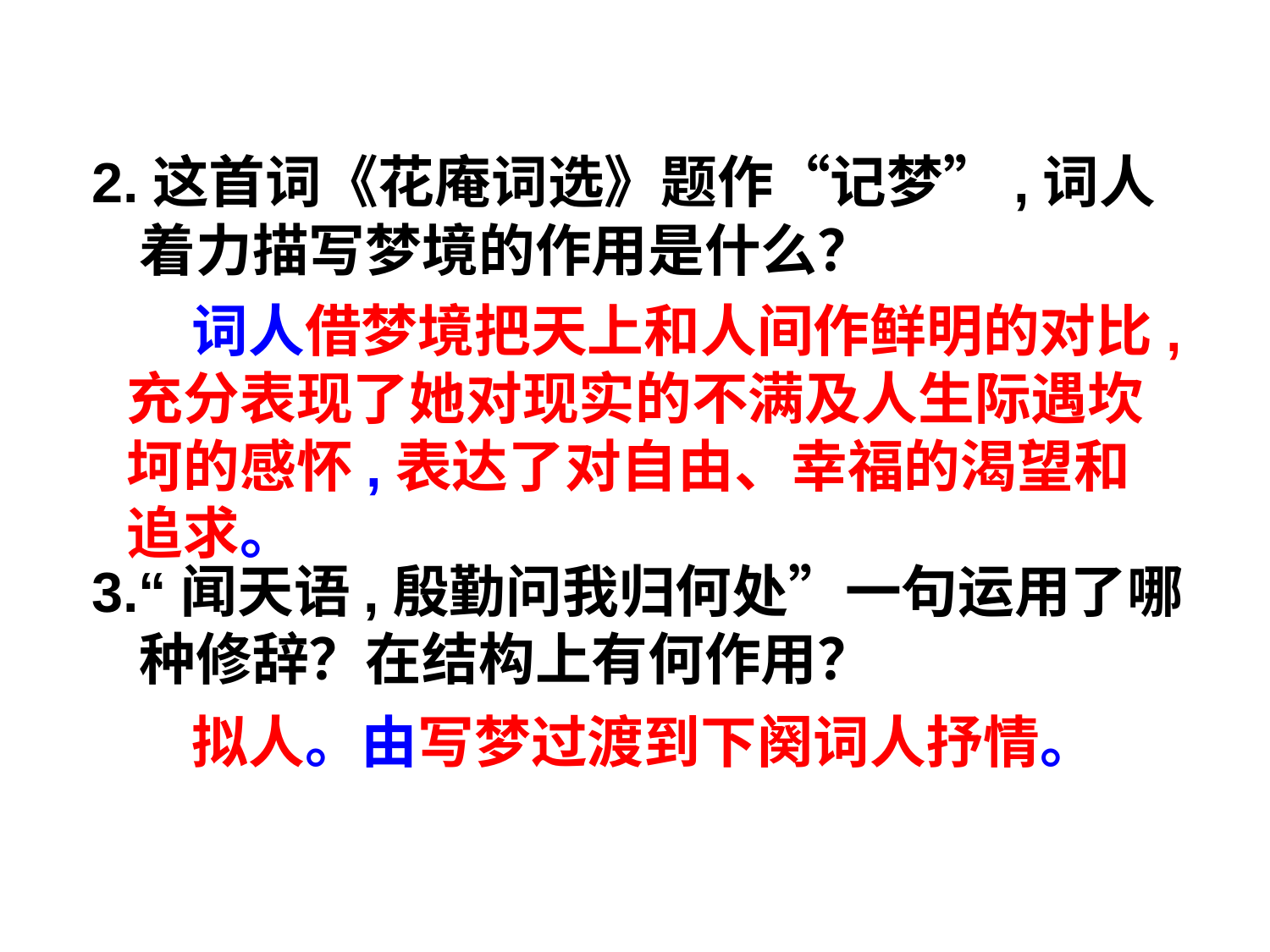

2.这首词《花庵词选》题作“记梦”,词人着力描写梦境的作用是什么？
    词人借梦境把天上和人间作鲜明的对比,充分表现了她对现实的不满及人生际遇坎坷的感怀,表达了对自由、幸福的渴望和追求。
3.“闻天语,殷勤问我归何处”一句运用了哪种修辞？在结构上有何作用？
    拟人。由写梦过渡到下阕词人抒情。